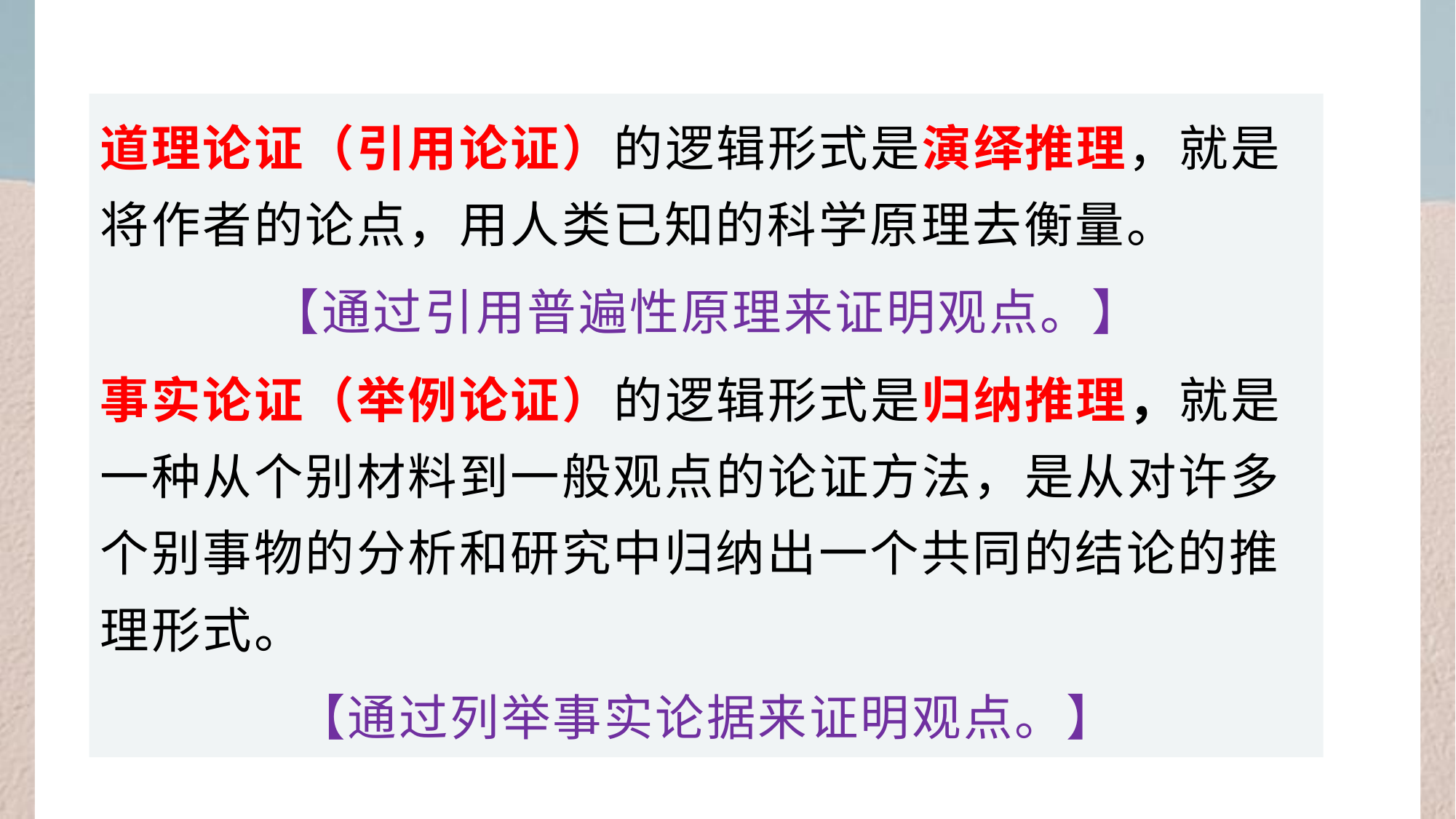

道理论证（引用论证）的逻辑形式是演绎推理，就是将作者的论点，用人类已知的科学原理去衡量。
【通过引用普遍性原理来证明观点。】
事实论证（举例论证）的逻辑形式是归纳推理，就是一种从个别材料到一般观点的论证方法，是从对许多个别事物的分析和研究中归纳出一个共同的结论的推理形式。
【通过列举事实论据来证明观点。】